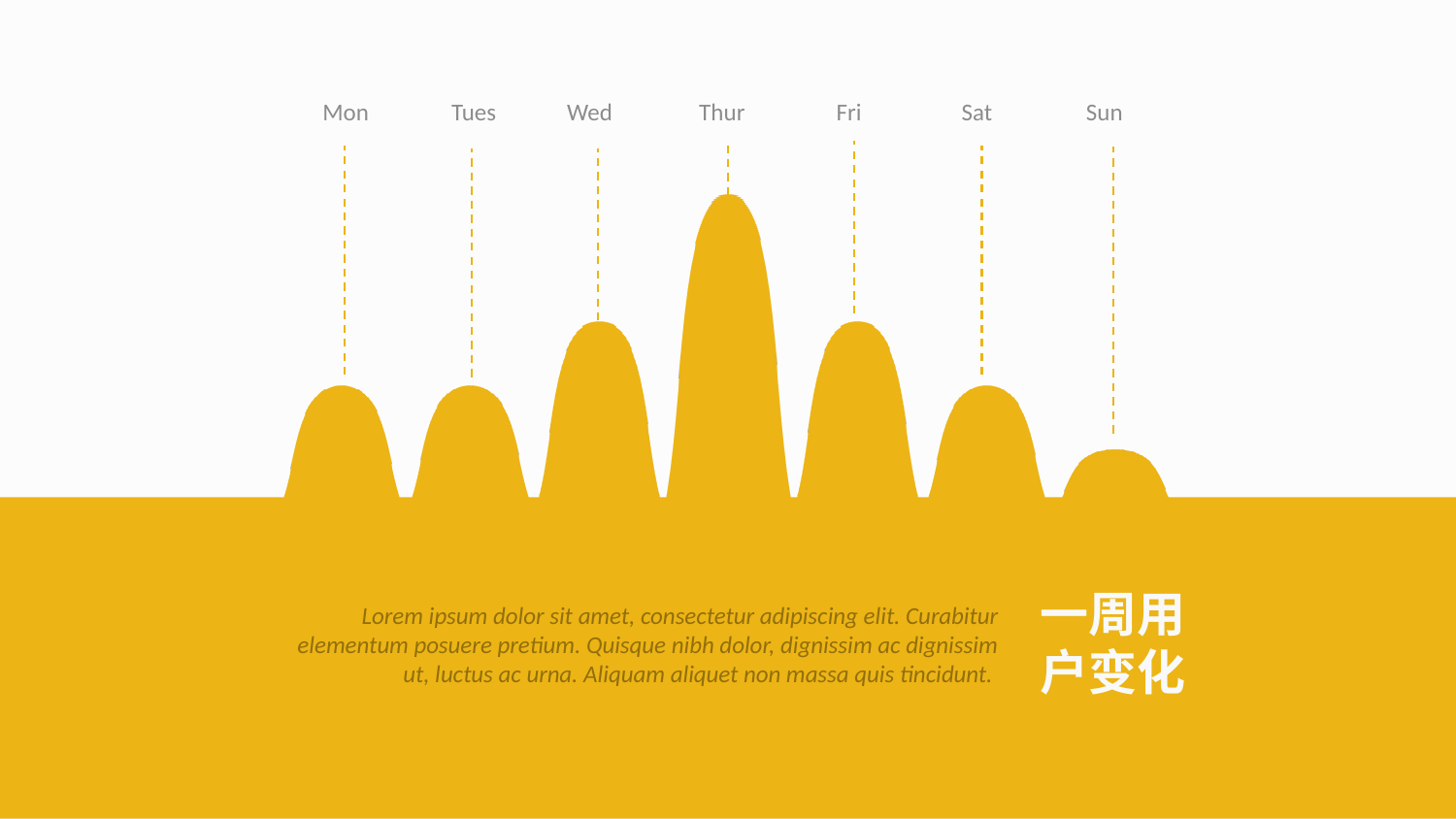

Mon
Tues
Wed
Thur
Fri
Sat
Sun

### Chart

| Category | 列2 |
|---|---|
| A | 2.0 |
| B | 2.0 |
| C | 3.0 |
| D | 5.0 |
| E | 3.0 |
| F | 2.0 |
| G | 1.0 |
一周用户变化
Lorem ipsum dolor sit amet, consectetur adipiscing elit. Curabitur elementum posuere pretium. Quisque nibh dolor, dignissim ac dignissim ut, luctus ac urna. Aliquam aliquet non massa quis tincidunt.